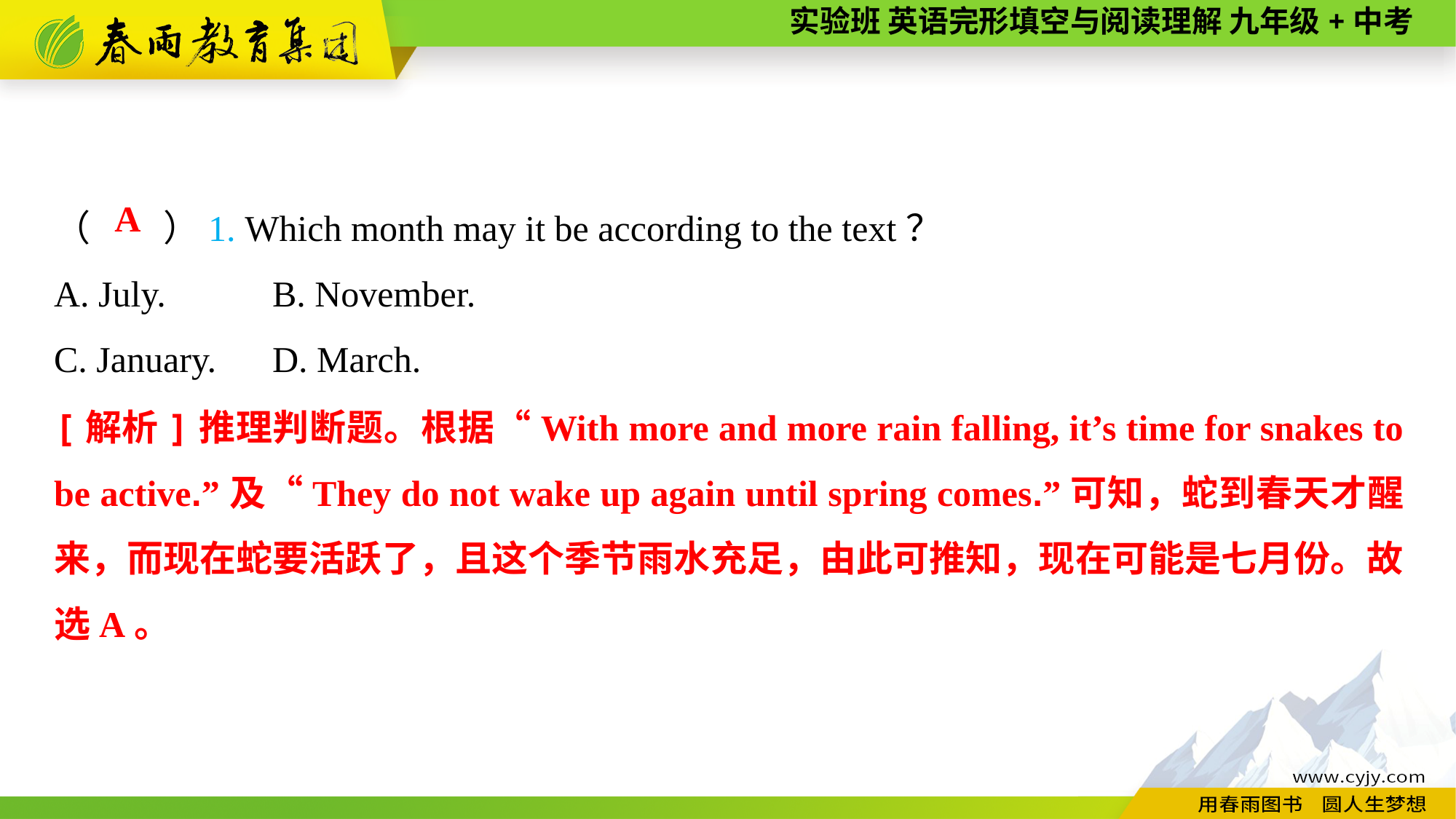

（　　）1. Which month may it be according to the text？
A. July.	B. November.
C. January.	D. March.
A
[解析]推理判断题。根据“With more and more rain falling, it’s time for snakes to be active.”及“They do not wake up again until spring comes.”可知，蛇到春天才醒来，而现在蛇要活跃了，且这个季节雨水充足，由此可推知，现在可能是七月份。故选A。